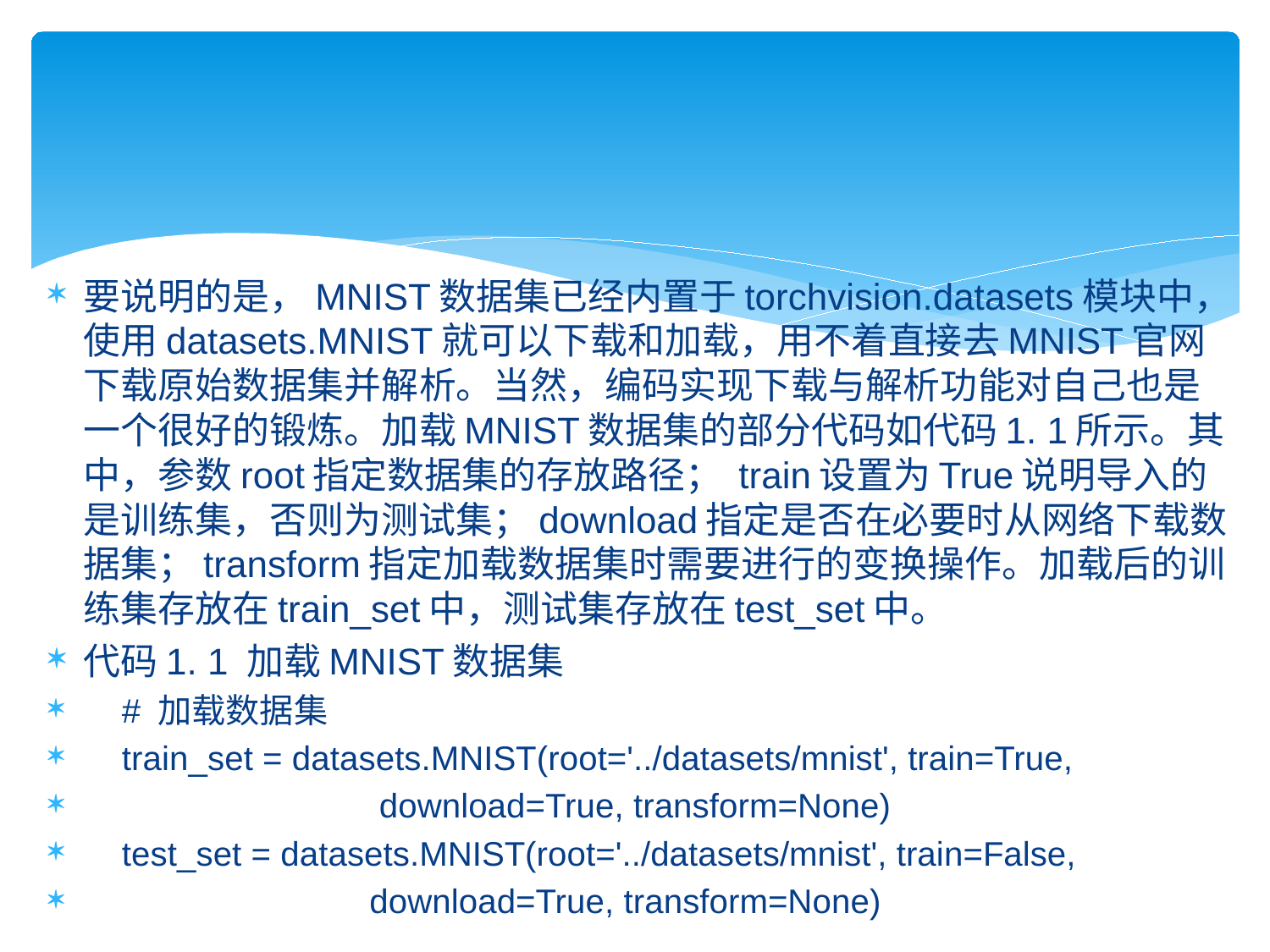

#
要说明的是，MNIST数据集已经内置于torchvision.datasets模块中，使用datasets.MNIST就可以下载和加载，用不着直接去MNIST官网下载原始数据集并解析。当然，编码实现下载与解析功能对自己也是一个很好的锻炼。加载MNIST数据集的部分代码如代码1. 1所示。其中，参数root指定数据集的存放路径； train设置为True说明导入的是训练集，否则为测试集；download指定是否在必要时从网络下载数据集；transform指定加载数据集时需要进行的变换操作。加载后的训练集存放在train_set中，测试集存放在test_set中。
代码1. 1 加载MNIST数据集
    # 加载数据集
    train_set = datasets.MNIST(root='../datasets/mnist', train=True,
                               download=True, transform=None)
    test_set = datasets.MNIST(root='../datasets/mnist', train=False,
                              download=True, transform=None)